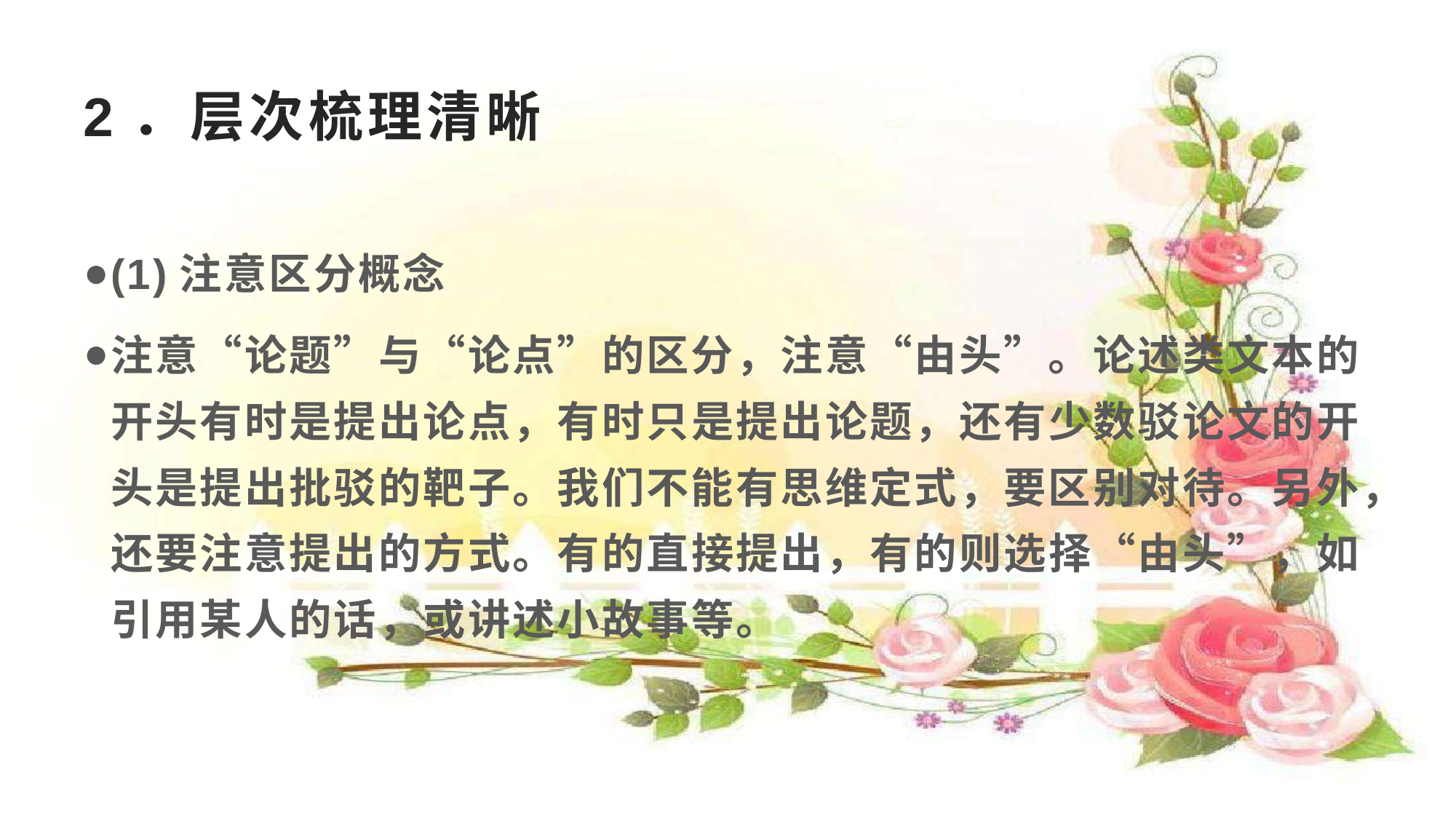

# 2．层次梳理清晰

(1)注意区分概念
注意“论题”与“论点”的区分，注意“由头”。论述类文本的开头有时是提出论点，有时只是提出论题，还有少数驳论文的开头是提出批驳的靶子。我们不能有思维定式，要区别对待。另外，还要注意提出的方式。有的直接提出，有的则选择“由头”，如引用某人的话，或讲述小故事等。